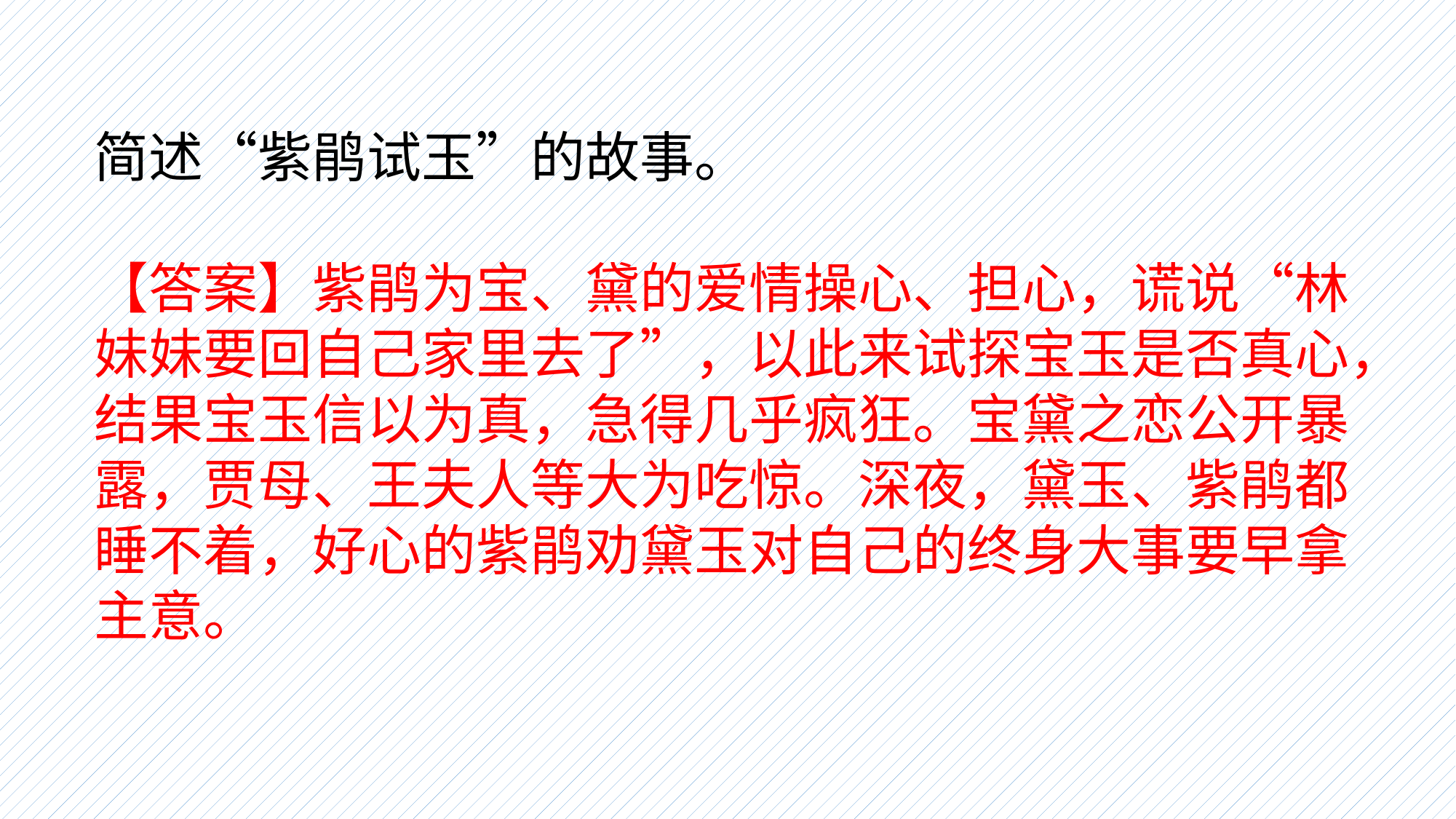

简述“紫鹃试玉”的故事。

【答案】紫鹃为宝、黛的爱情操心、担心，谎说“林妹妹要回自己家里去了”，以此来试探宝玉是否真心，结果宝玉信以为真，急得几乎疯狂。宝黛之恋公开暴露，贾母、王夫人等大为吃惊。深夜，黛玉、紫鹃都睡不着，好心的紫鹃劝黛玉对自己的终身大事要早拿主意。